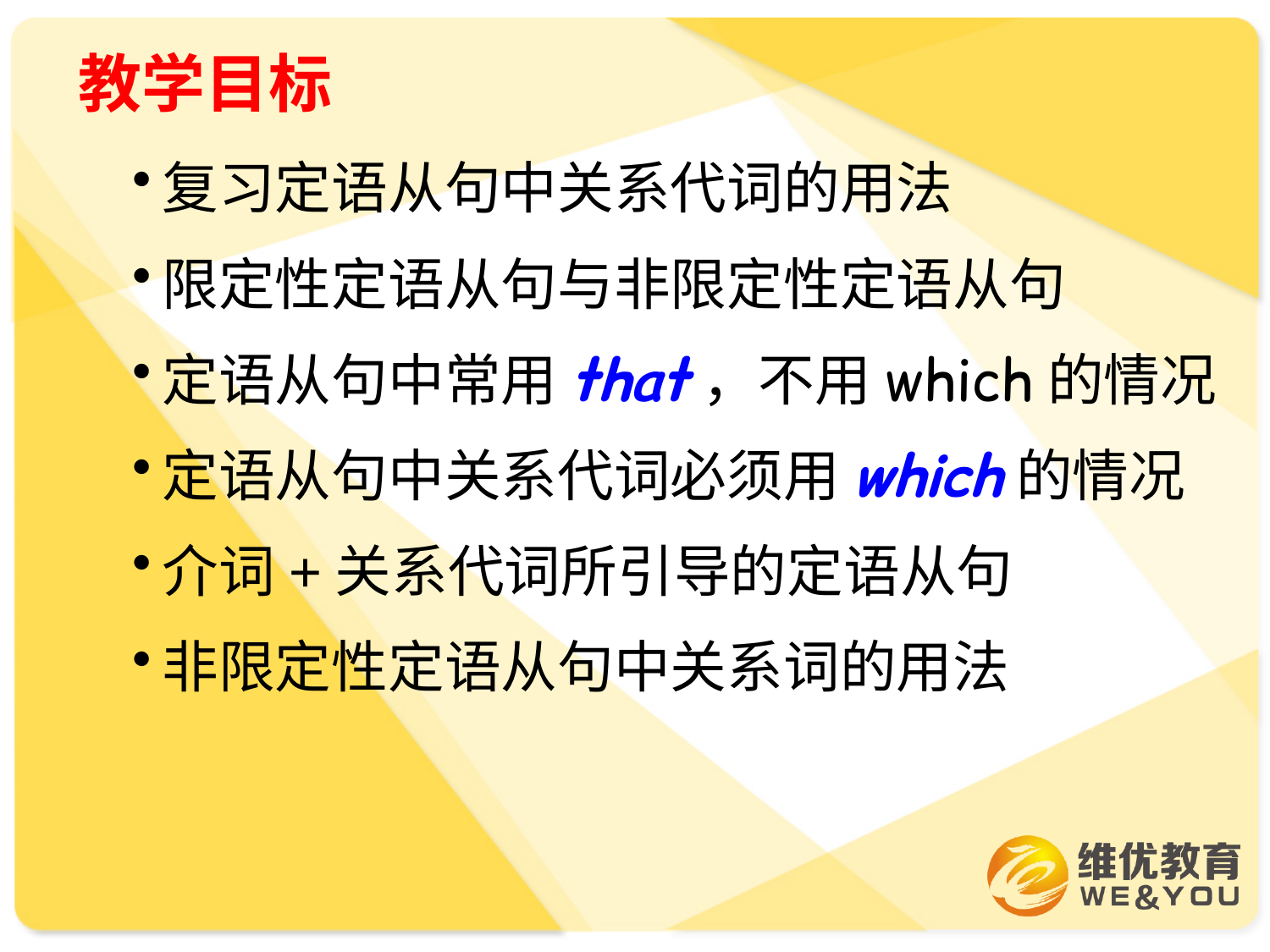

# 教学目标
复习定语从句中关系代词的用法
限定性定语从句与非限定性定语从句
定语从句中常用that，不用which的情况
定语从句中关系代词必须用which的情况
介词+关系代词所引导的定语从句
非限定性定语从句中关系词的用法